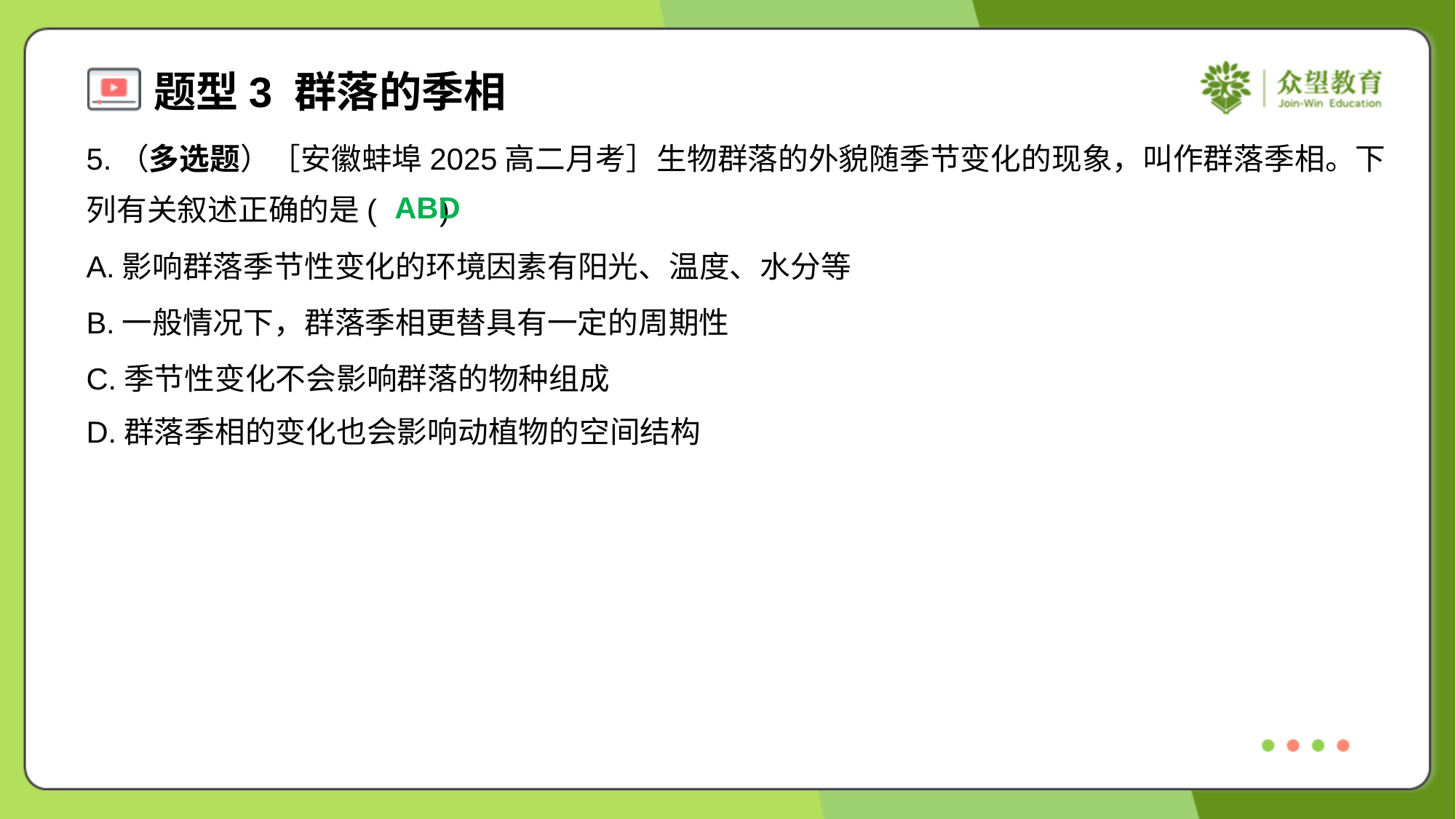

5.（多选题）［安徽蚌埠2025高二月考］生物群落的外貌随季节变化的现象，叫作群落季相。下
列有关叙述正确的是(        )
ABD
A.影响群落季节性变化的环境因素有阳光、温度、水分等
B.一般情况下，群落季相更替具有一定的周期性
C.季节性变化不会影响群落的物种组成
D.群落季相的变化也会影响动植物的空间结构